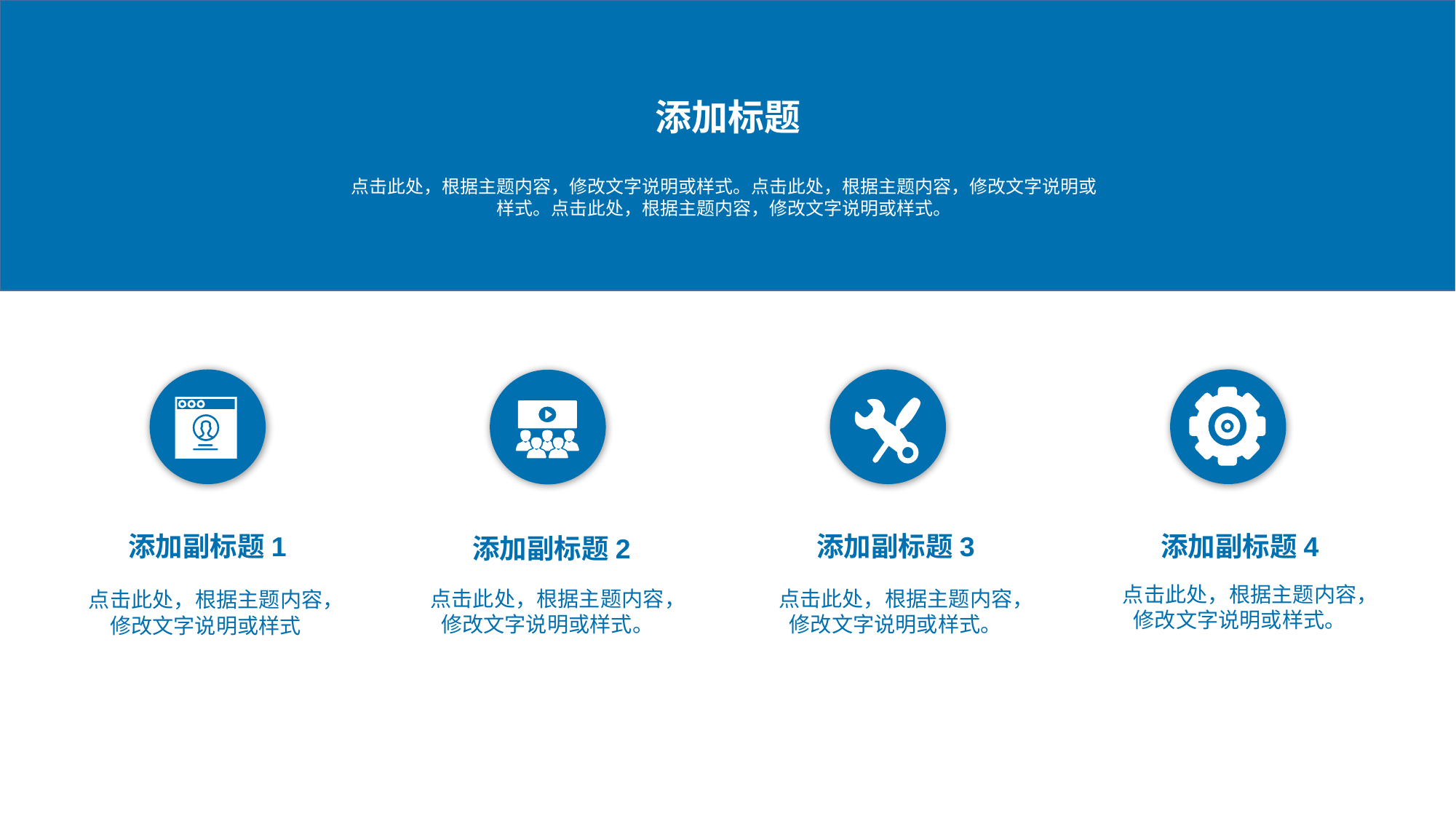

添加标题
点击此处，根据主题内容，修改文字说明或样式。点击此处，根据主题内容，修改文字说明或样式。点击此处，根据主题内容，修改文字说明或样式。

添加副标题3
添加副标题4
添加副标题1
添加副标题2
点击此处，根据主题内容，修改文字说明或样式。
点击此处，根据主题内容，修改文字说明或样式。
点击此处，根据主题内容，修改文字说明或样式。
点击此处，根据主题内容，修改文字说明或样式